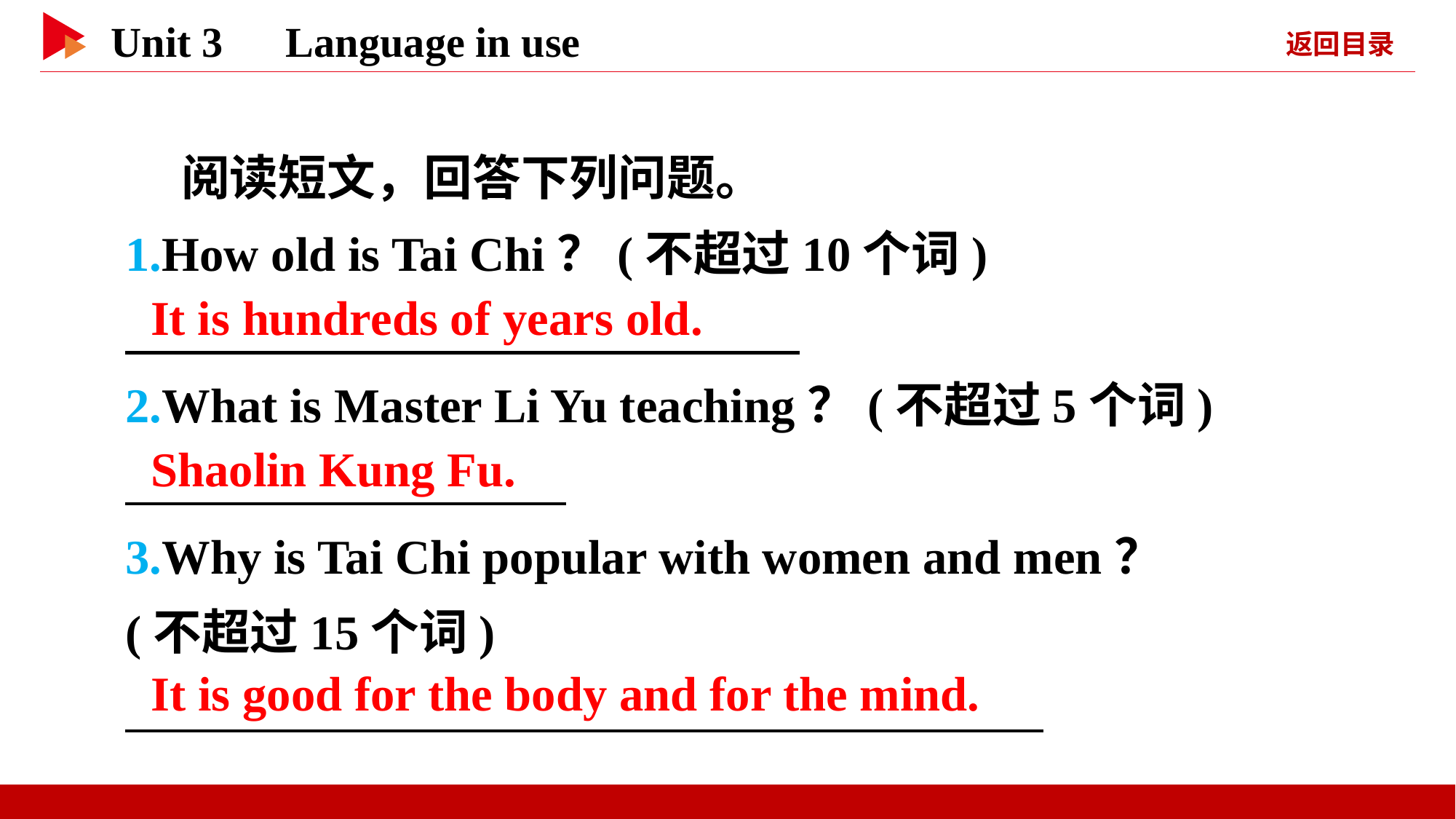

阅读短文，回答下列问题。
1.How old is Tai Chi？(不超过10个词)

2.What is Master Li Yu teaching？(不超过5个词)

3.Why is Tai Chi popular with women and men？
(不超过15个词)

　It is hundreds of years old.
　Shaolin Kung Fu.
　It is good for the body and for the mind.